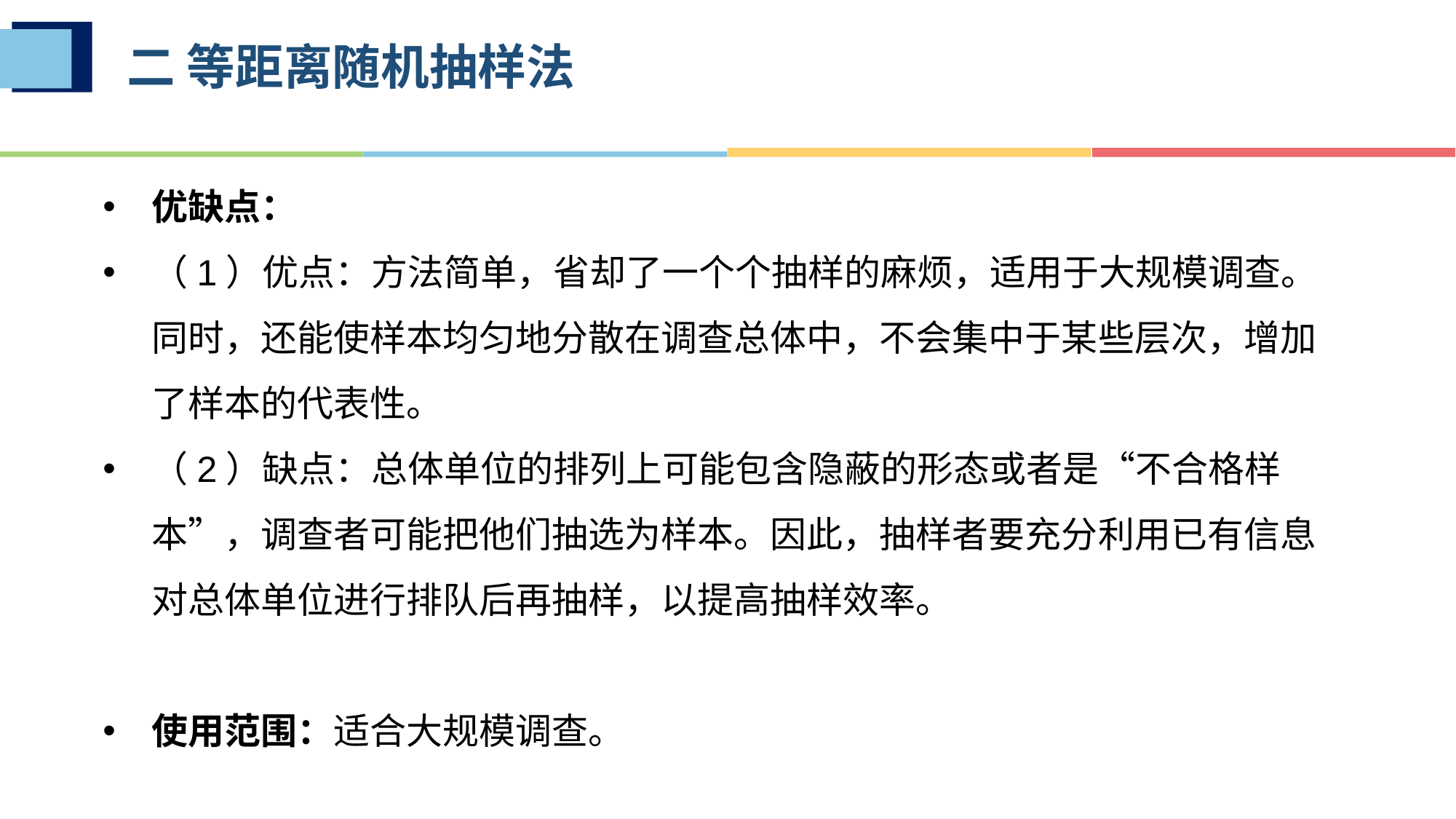

# 二 等距离随机抽样法

优缺点：
（1）优点：方法简单，省却了一个个抽样的麻烦，适用于大规模调查。同时，还能使样本均匀地分散在调查总体中，不会集中于某些层次，增加了样本的代表性。
（2）缺点：总体单位的排列上可能包含隐蔽的形态或者是“不合格样本”，调查者可能把他们抽选为样本。因此，抽样者要充分利用已有信息对总体单位进行排队后再抽样，以提高抽样效率。

使用范围：适合大规模调查。